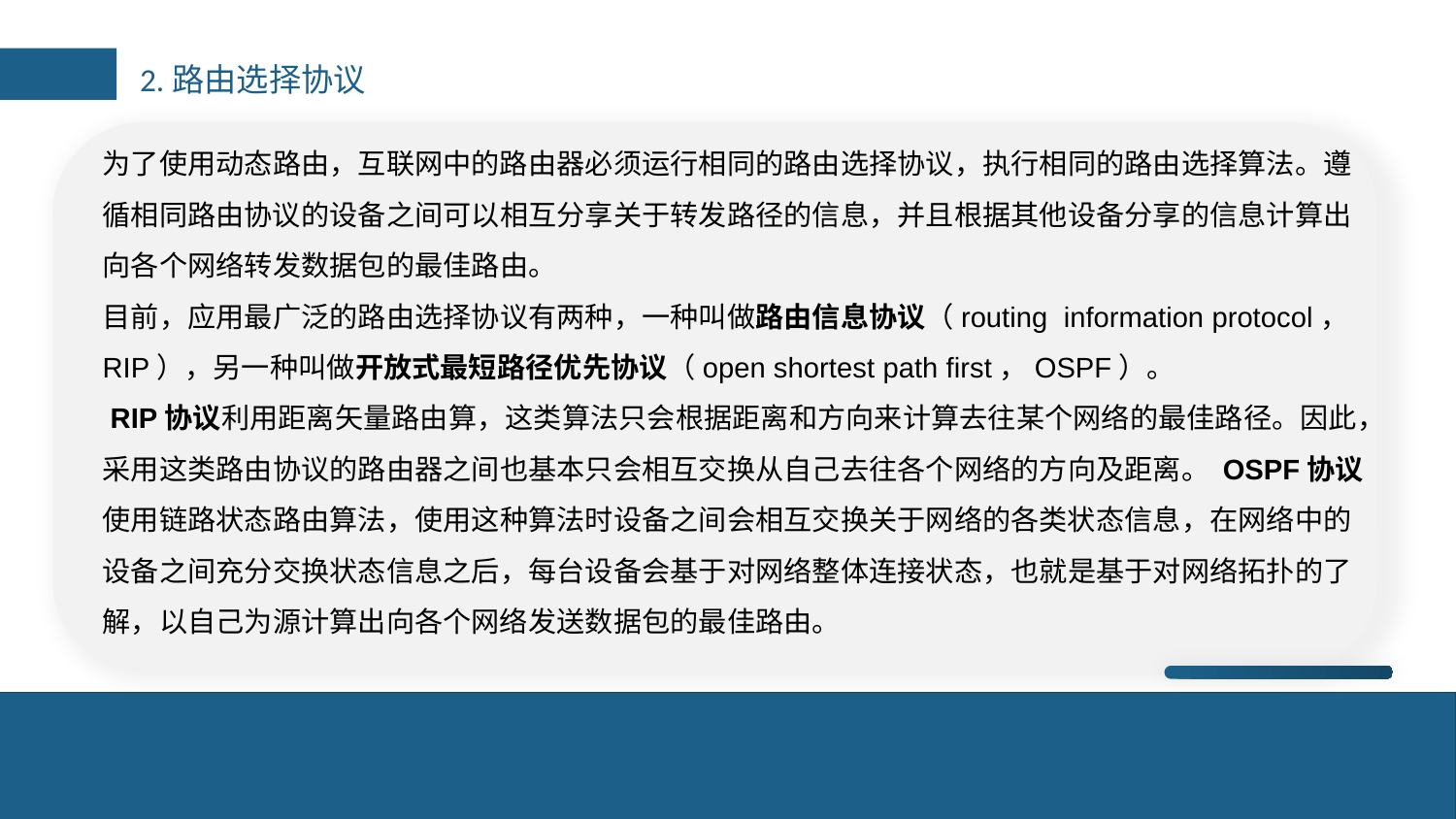

2.路由选择协议

为了使用动态路由，互联网中的路由器必须运行相同的路由选择协议，执行相同的路由选择算法。遵循相同路由协议的设备之间可以相互分享关于转发路径的信息，并且根据其他设备分享的信息计算出向各个网络转发数据包的最佳路由。
目前，应用最广泛的路由选择协议有两种，一种叫做路由信息协议（routing  information protocol，RIP），另一种叫做开放式最短路径优先协议（open shortest path first，OSPF）。
 RIP协议利用距离矢量路由算，这类算法只会根据距离和方向来计算去往某个网络的最佳路径。因此，采用这类路由协议的路由器之间也基本只会相互交换从自己去往各个网络的方向及距离。 OSPF协议使用链路状态路由算法，使用这种算法时设备之间会相互交换关于网络的各类状态信息，在网络中的设备之间充分交换状态信息之后，每台设备会基于对网络整体连接状态，也就是基于对网络拓扑的了解，以自己为源计算出向各个网络发送数据包的最佳路由。